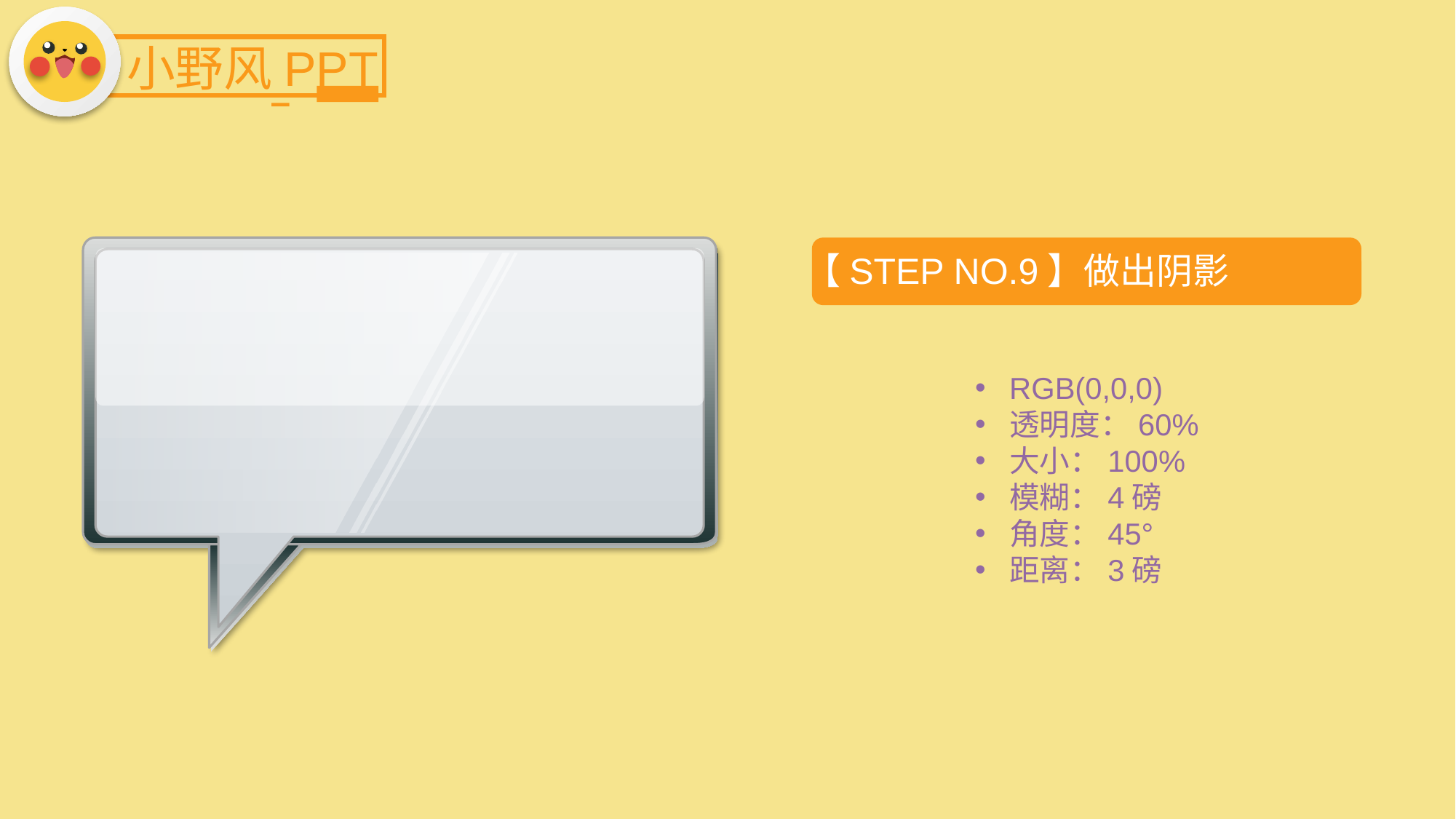

小野风PPT

【STEP NO.9】做出阴影

RGB(0,0,0)
透明度：60%
大小：100%
模糊：4磅
角度：45°
距离：3磅